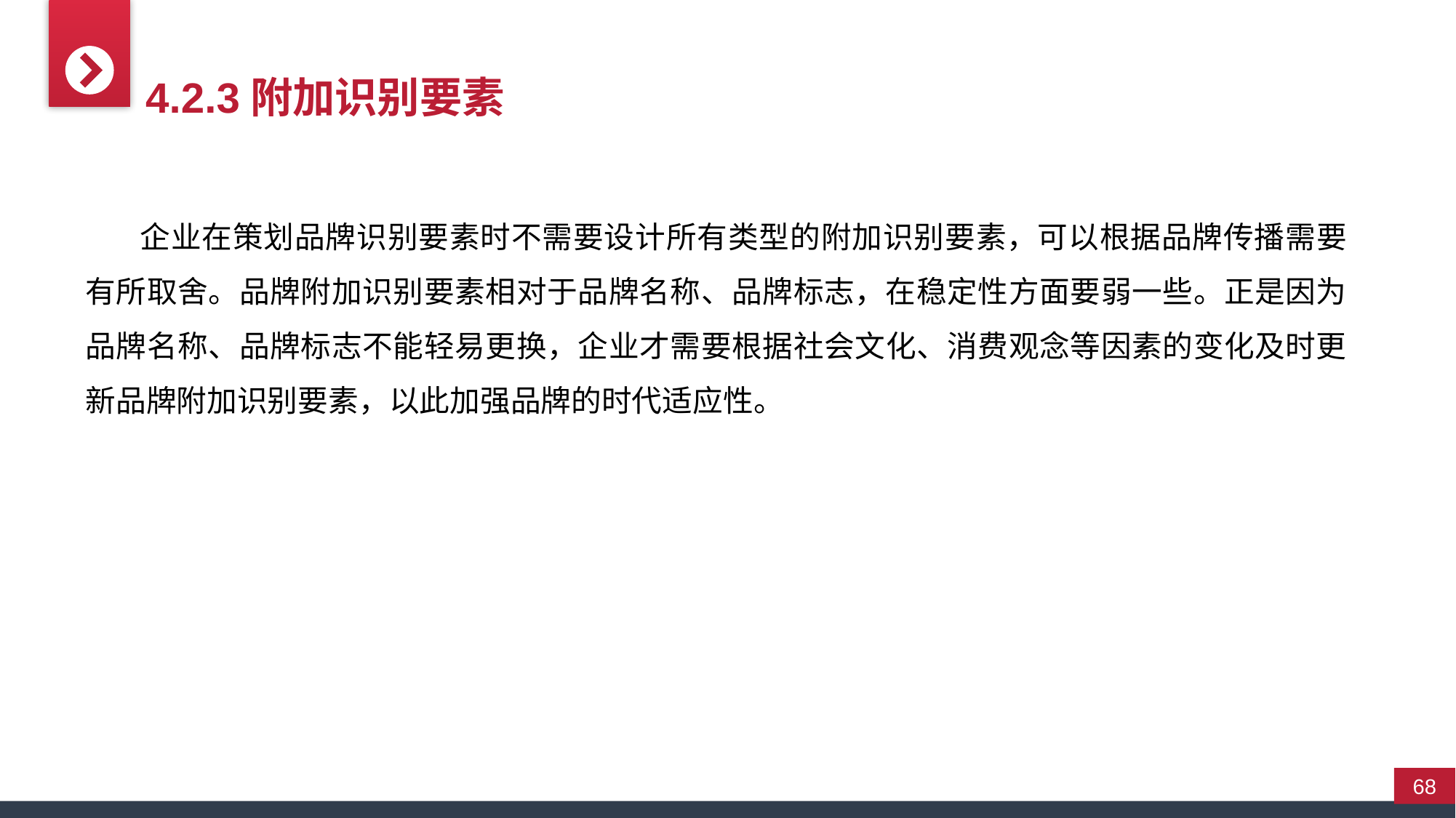

4.2.3附加识别要素
企业在策划品牌识别要素时不需要设计所有类型的附加识别要素，可以根据品牌传播需要有所取舍。品牌附加识别要素相对于品牌名称、品牌标志，在稳定性方面要弱一些。正是因为品牌名称、品牌标志不能轻易更换，企业才需要根据社会文化、消费观念等因素的变化及时更新品牌附加识别要素，以此加强品牌的时代适应性。